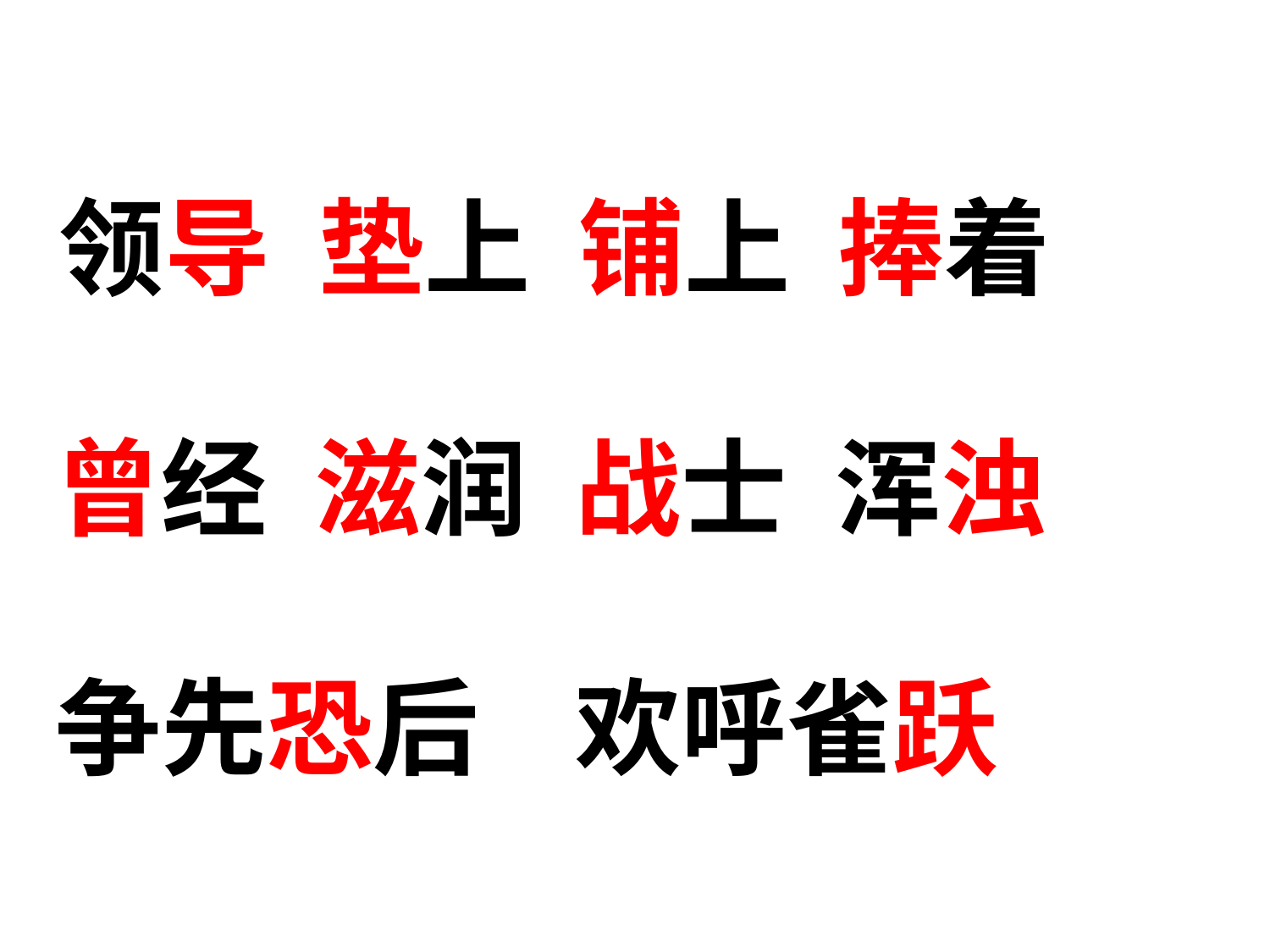

#
领导  垫上  铺上  捧着
曾经  滋润  战士  浑浊
争先恐后    欢呼雀跃